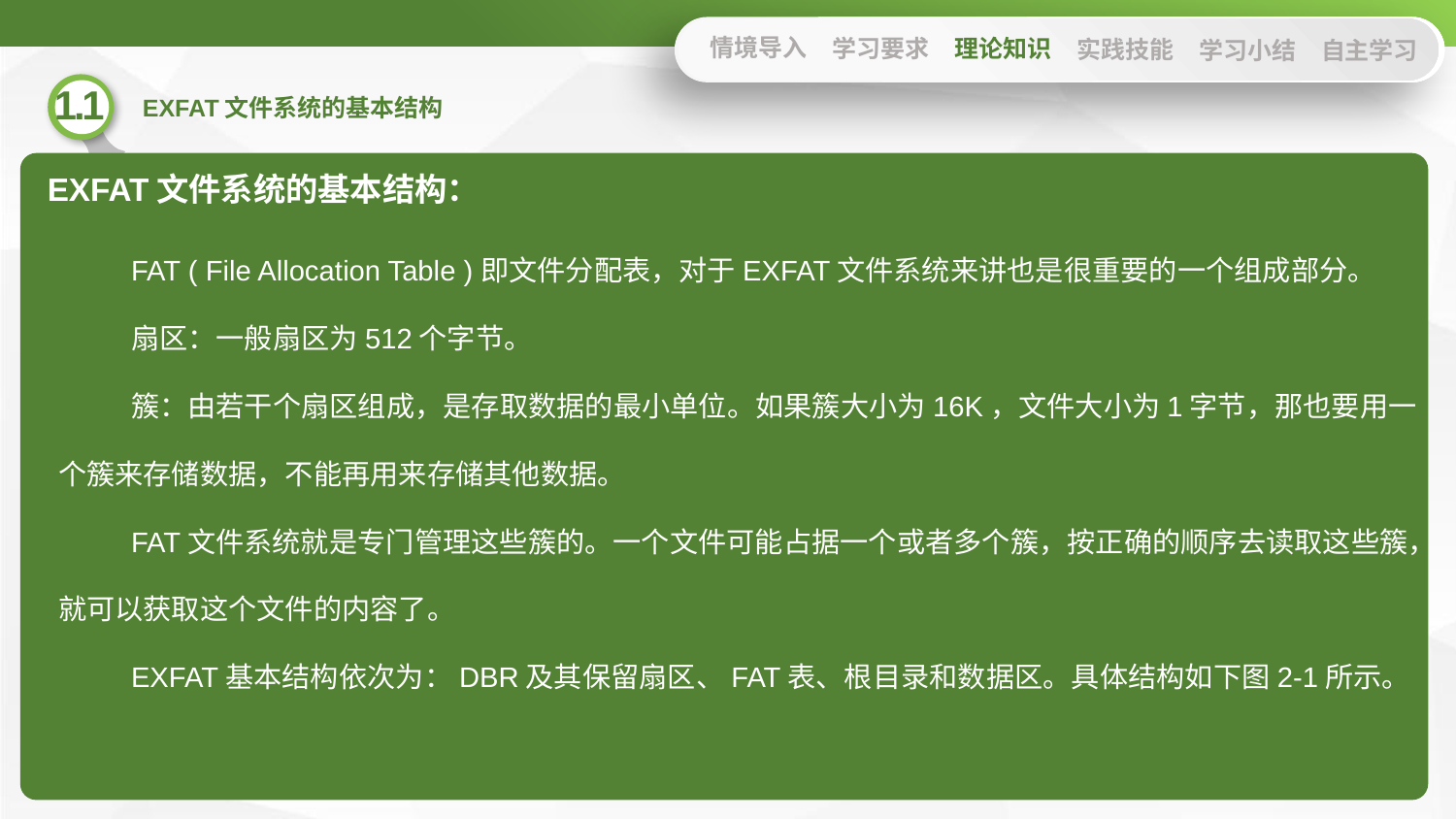

情境导入
学习要求
理论知识
实践技能
学习小结
自主学习
EXFAT文件系统的基本结构：
FAT ( File Allocation Table )即文件分配表，对于EXFAT文件系统来讲也是很重要的一个组成部分。
扇区：一般扇区为512个字节。
簇：由若干个扇区组成，是存取数据的最小单位。如果簇大小为16K，文件大小为1字节，那也要用一个簇来存储数据，不能再用来存储其他数据。
FAT文件系统就是专门管理这些簇的。一个文件可能占据一个或者多个簇，按正确的顺序去读取这些簇，就可以获取这个文件的内容了。
EXFAT基本结构依次为：DBR及其保留扇区、FAT表、根目录和数据区。具体结构如下图2-1所示。